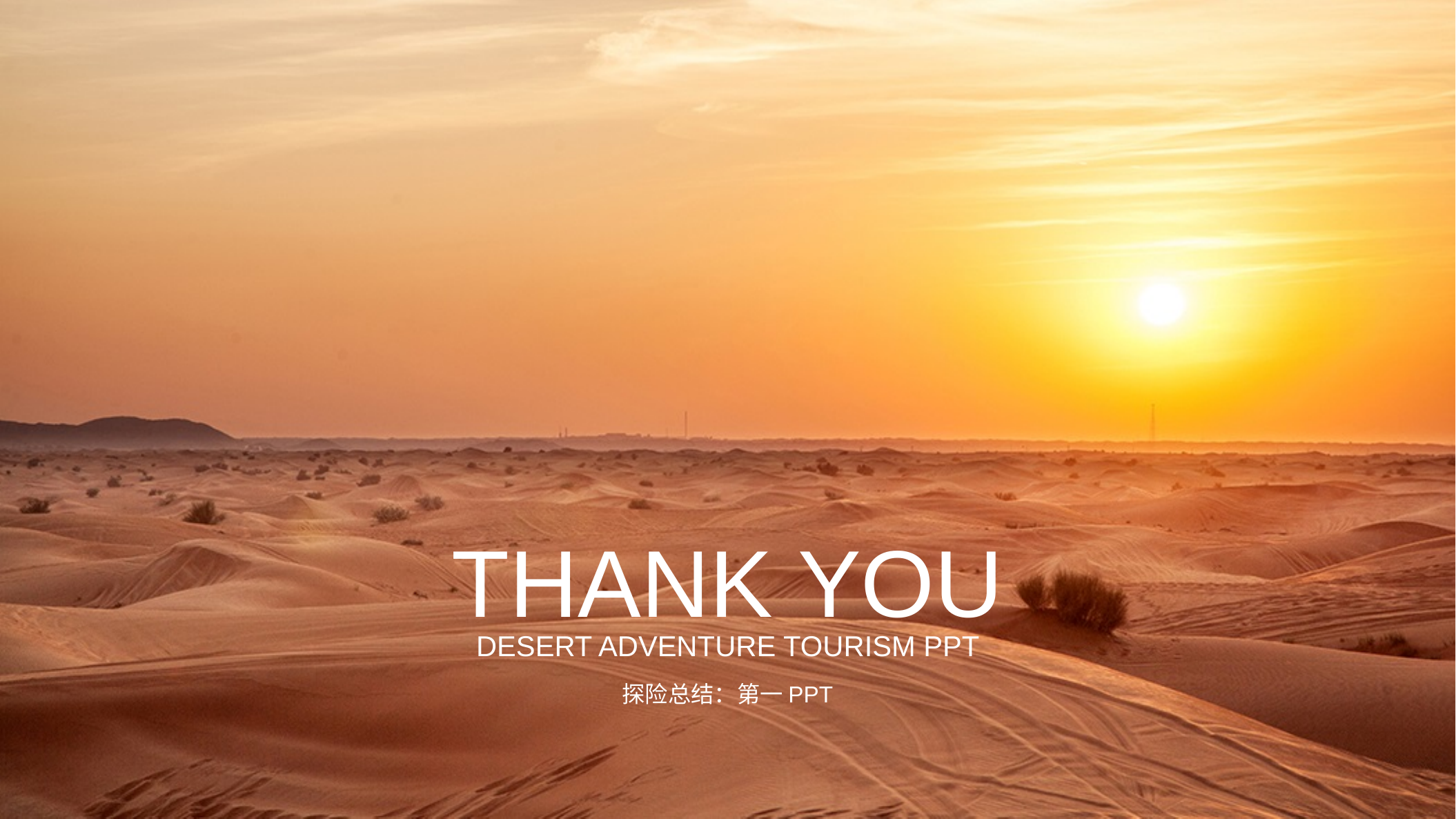

thank you
Desert adventure tourism PPT
探险总结：第一PPT